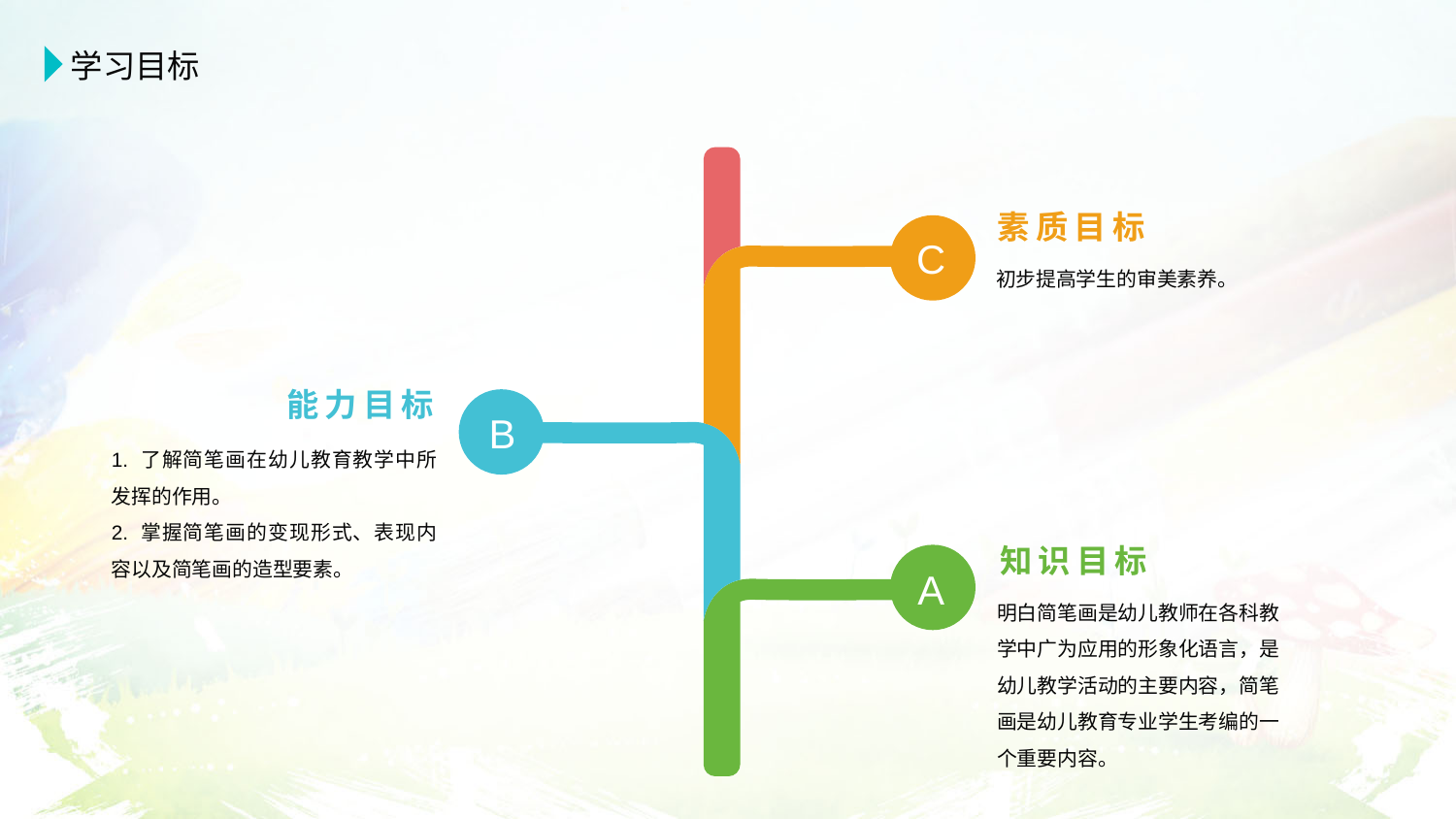

学习目标

素质目标

C

初步提高学生的审美素养。
能力目标

B

1. 了解简笔画在幼儿教育教学中所发挥的作用。
2. 掌握简笔画的变现形式、表现内容以及简笔画的造型要素。

知识目标

A

明白简笔画是幼儿教师在各科教学中广为应用的形象化语言，是幼儿教学活动的主要内容，简笔画是幼儿教育专业学生考编的一个重要内容。